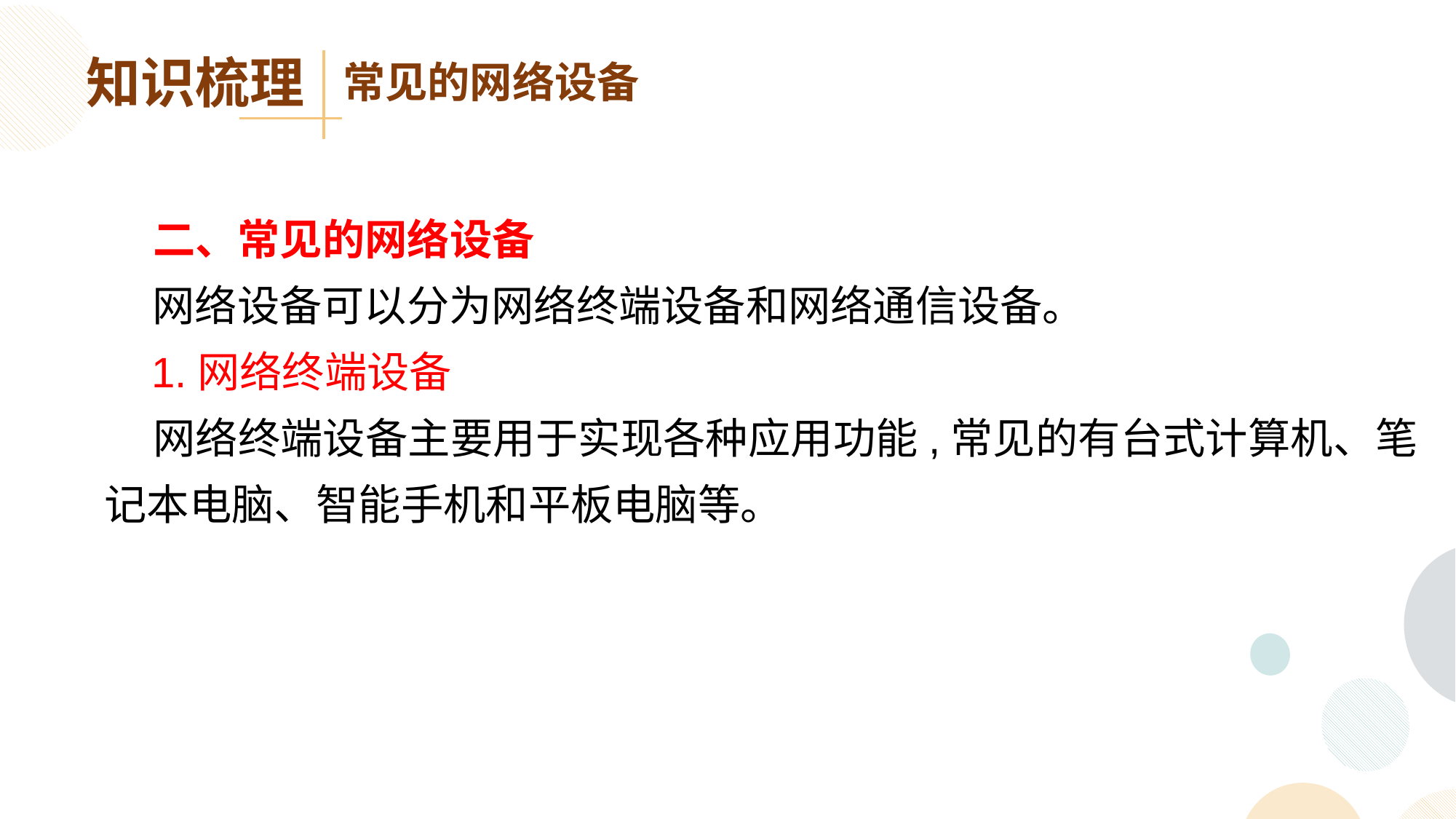

知识梳理
常见的网络设备
    二、常见的网络设备
    网络设备可以分为网络终端设备和网络通信设备。
    1.网络终端设备
    网络终端设备主要用于实现各种应用功能,常见的有台式计算机、笔记本电脑、智能手机和平板电脑等。